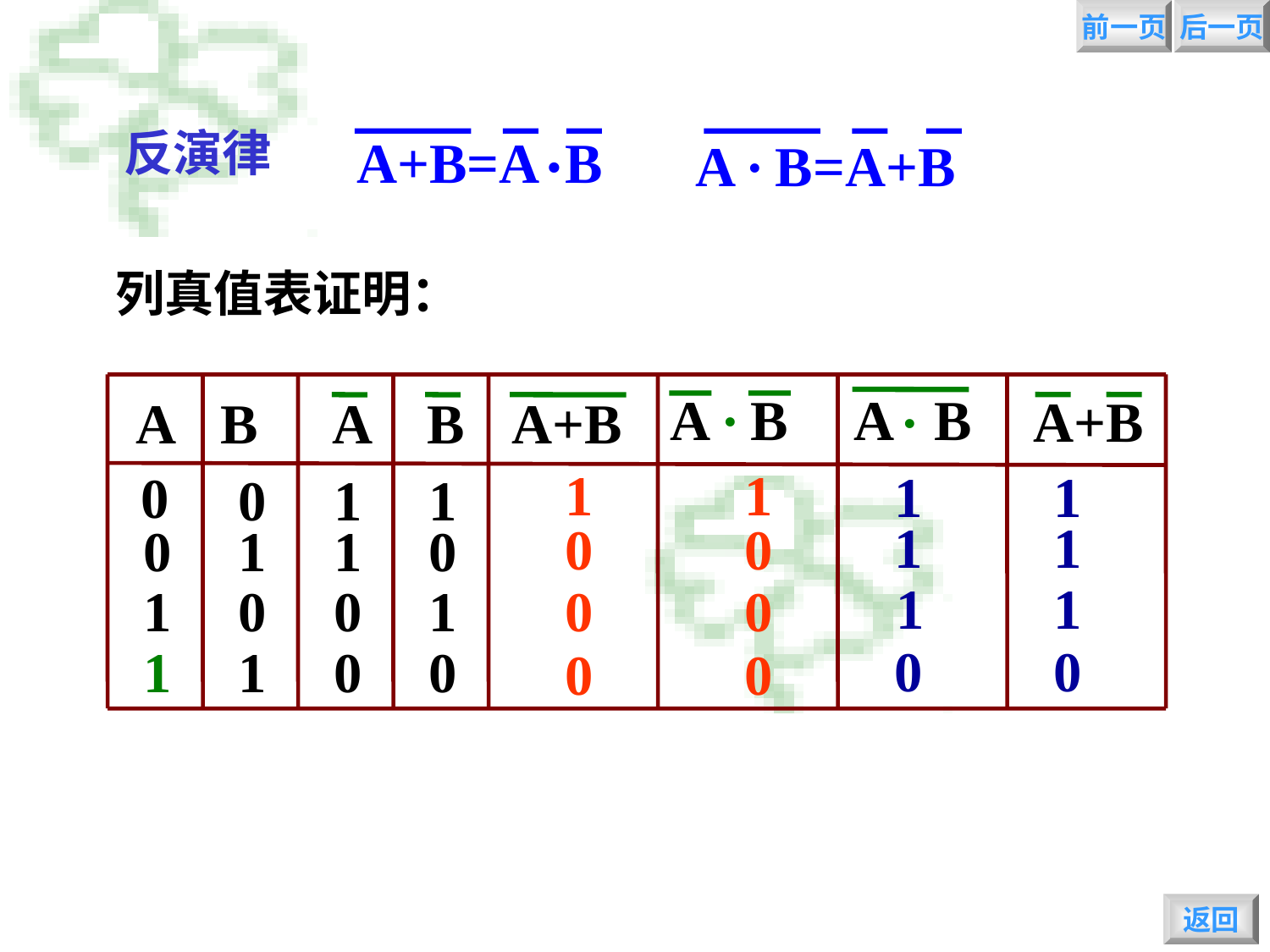

前一页
后一页
.
.
反演律
A+B=A  B

A   B=A+B
列真值表证明：
.
.

A   B
 A   B
A+B
A
B
A
B
A+B

0
0
1
1
0
1
1
0
1
0
0
1
1
1
0
0
1
1
1
1
1
1
1
1
0
0
0
0
0
0
0
0
返回